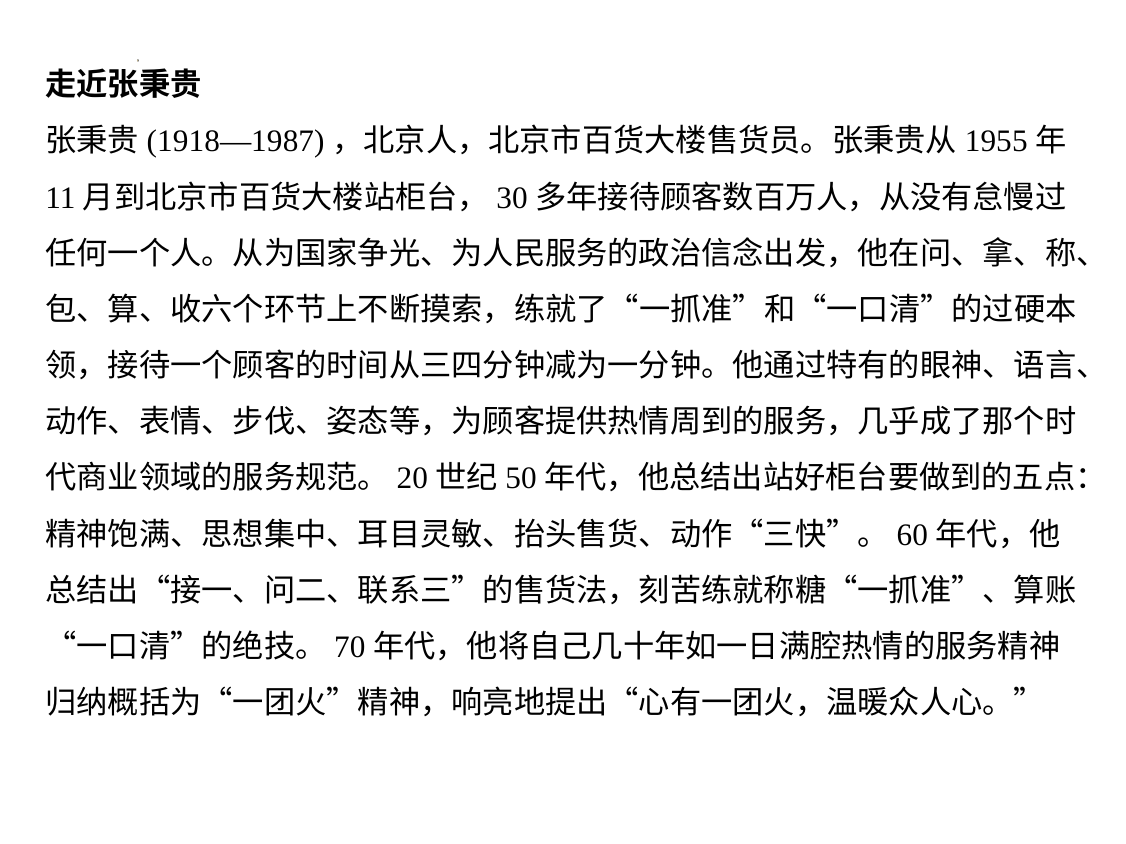

走近张秉贵
张秉贵(1918—1987)，北京人，北京市百货大楼售货员。张秉贵从1955年11月到北京市百货大楼站柜台，30多年接待顾客数百万人，从没有怠慢过任何一个人。从为国家争光、为人民服务的政治信念出发，他在问、拿、称、包、算、收六个环节上不断摸索，练就了“一抓准”和“一口清”的过硬本领，接待一个顾客的时间从三四分钟减为一分钟。他通过特有的眼神、语言、动作、表情、步伐、姿态等，为顾客提供热情周到的服务，几乎成了那个时代商业领域的服务规范。20世纪50年代，他总结出站好柜台要做到的五点：精神饱满、思想集中、耳目灵敏、抬头售货、动作“三快”。60年代，他总结出“接一、问二、联系三”的售货法，刻苦练就称糖“一抓准”、算账“一口清”的绝技。70年代，他将自己几十年如一日满腔热情的服务精神归纳概括为“一团火”精神，响亮地提出“心有一团火，温暖众人心。”